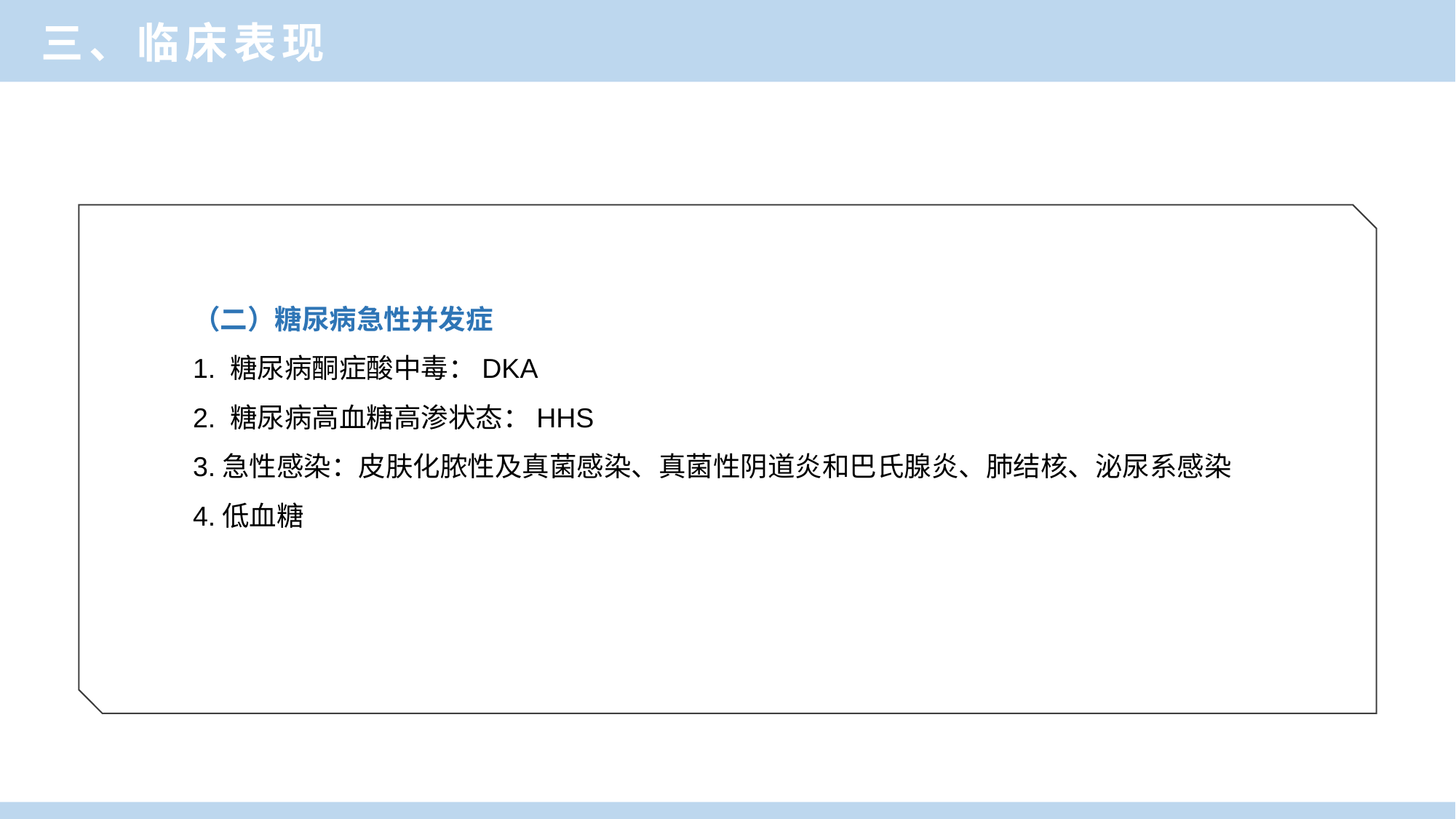

三、临床表现

（二）糖尿病急性并发症
1. 糖尿病酮症酸中毒：DKA
2. 糖尿病高血糖高渗状态：HHS
3.急性感染：皮肤化脓性及真菌感染、真菌性阴道炎和巴氏腺炎、肺结核、泌尿系感染
4.低血糖